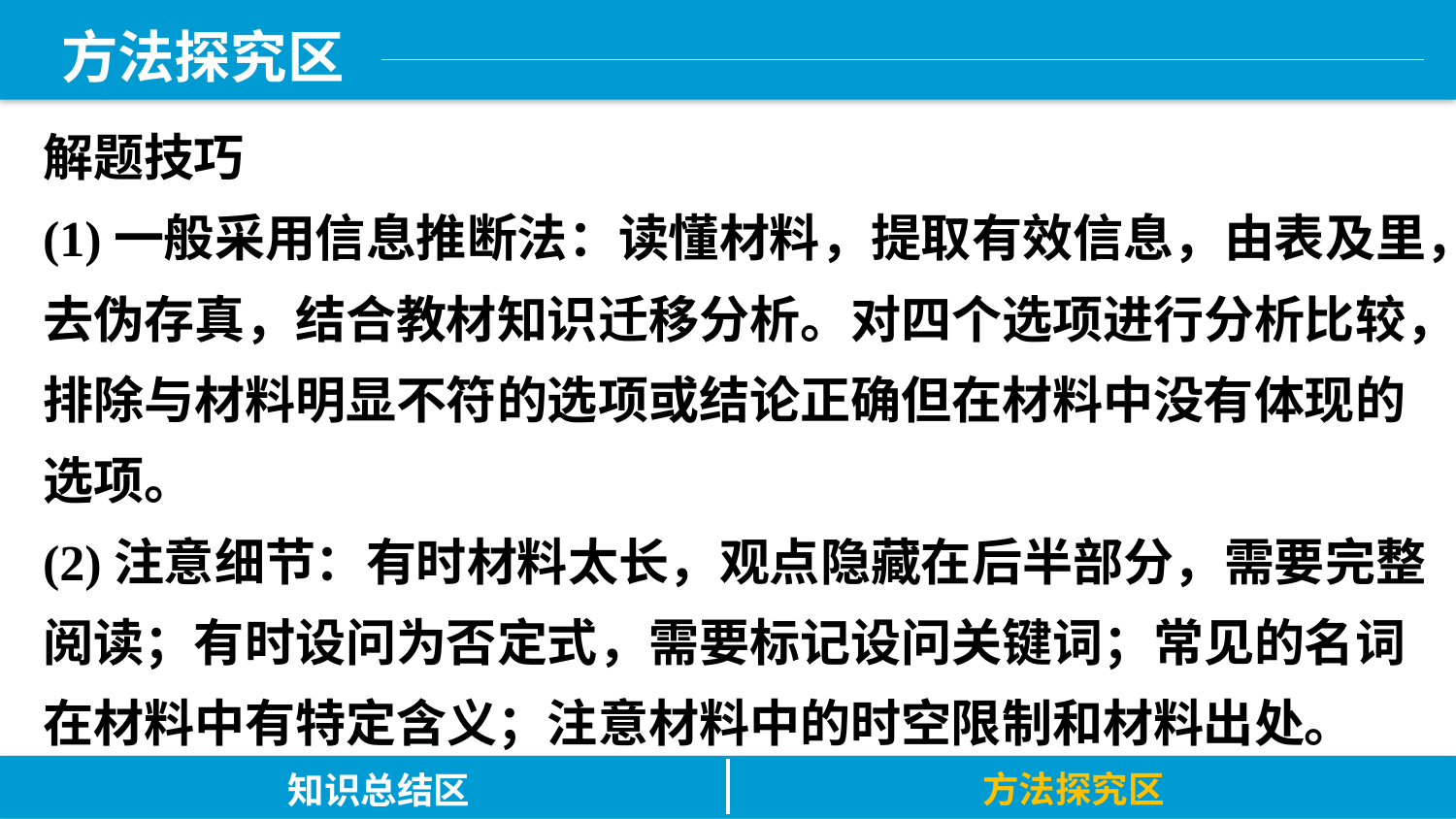

方法探究区
解题技巧
(1)一般采用信息推断法：读懂材料，提取有效信息，由表及里，去伪存真，结合教材知识迁移分析。对四个选项进行分析比较，排除与材料明显不符的选项或结论正确但在材料中没有体现的选项。
(2)注意细节：有时材料太长，观点隐藏在后半部分，需要完整阅读；有时设问为否定式，需要标记设问关键词；常见的名词在材料中有特定含义；注意材料中的时空限制和材料出处。
方法探究区
知识总结区